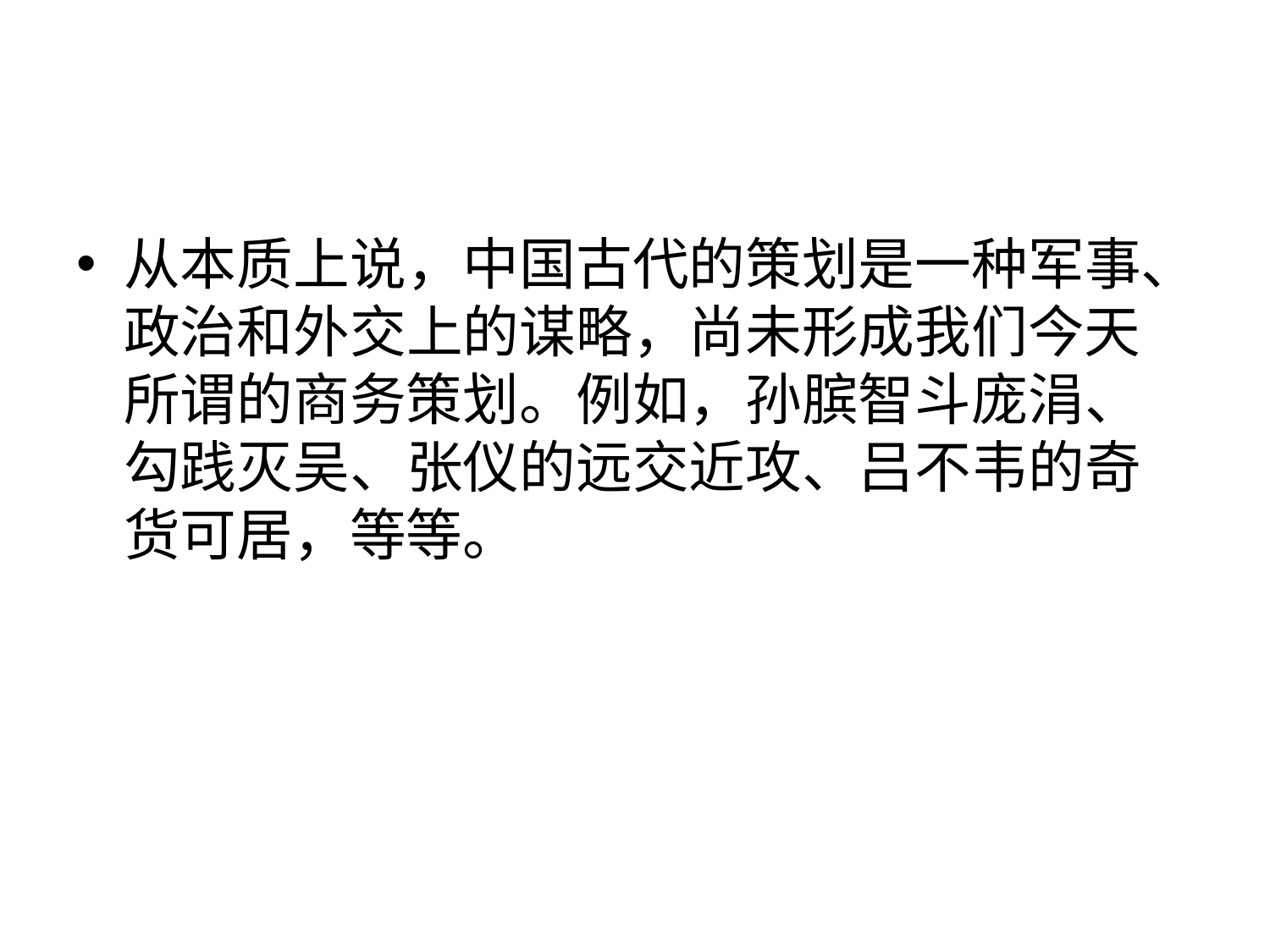

#
从本质上说，中国古代的策划是一种军事、政治和外交上的谋略，尚未形成我们今天所谓的商务策划。例如，孙膑智斗庞涓、勾践灭吴、张仪的远交近攻、吕不韦的奇货可居，等等。